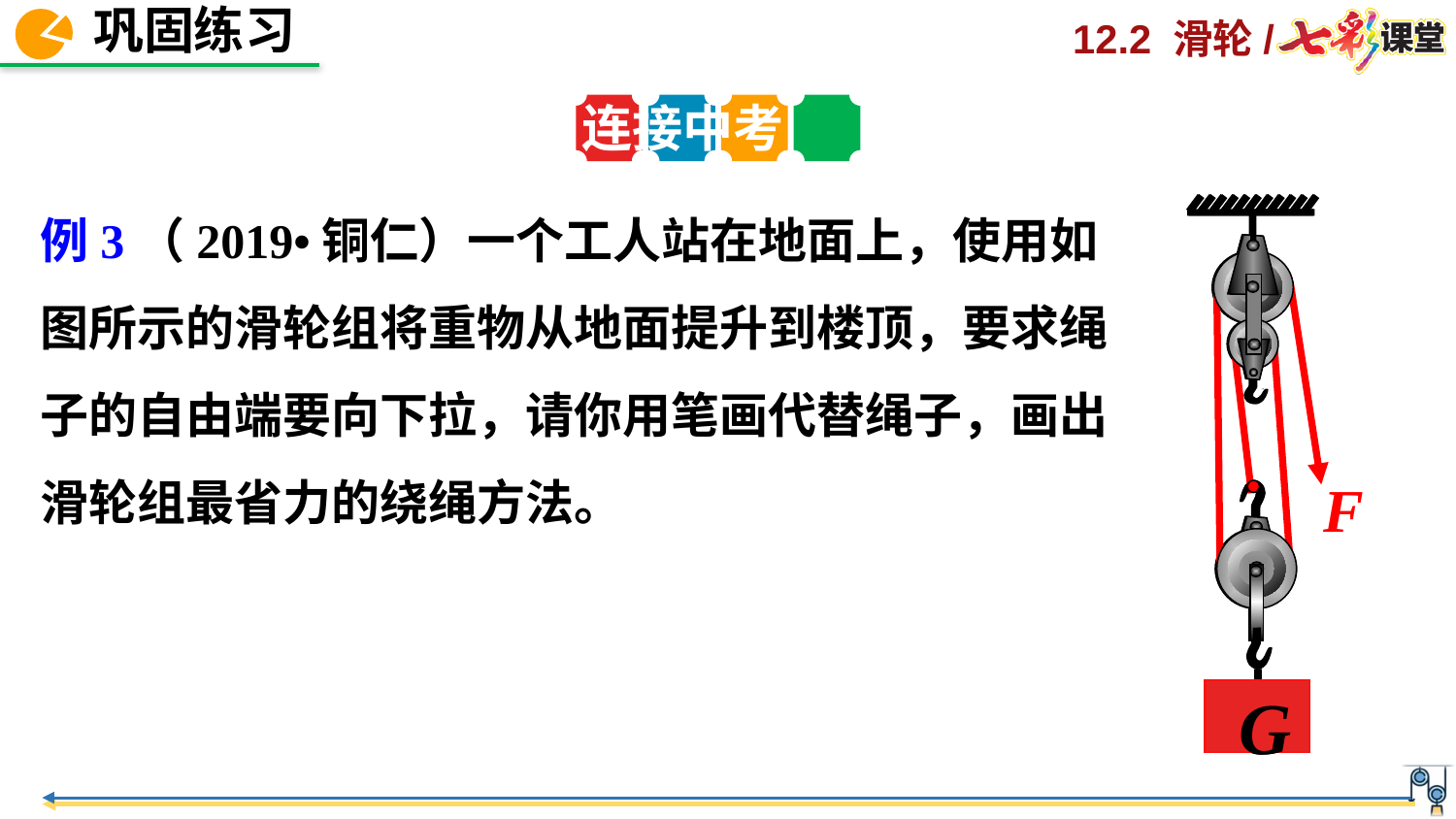

连接中考

例3（2019•铜仁）一个工人站在地面上，使用如图所示的滑轮组将重物从地面提升到楼顶，要求绳子的自由端要向下拉，请你用笔画代替绳子，画出滑轮组最省力的绕绳方法。

G

G

F